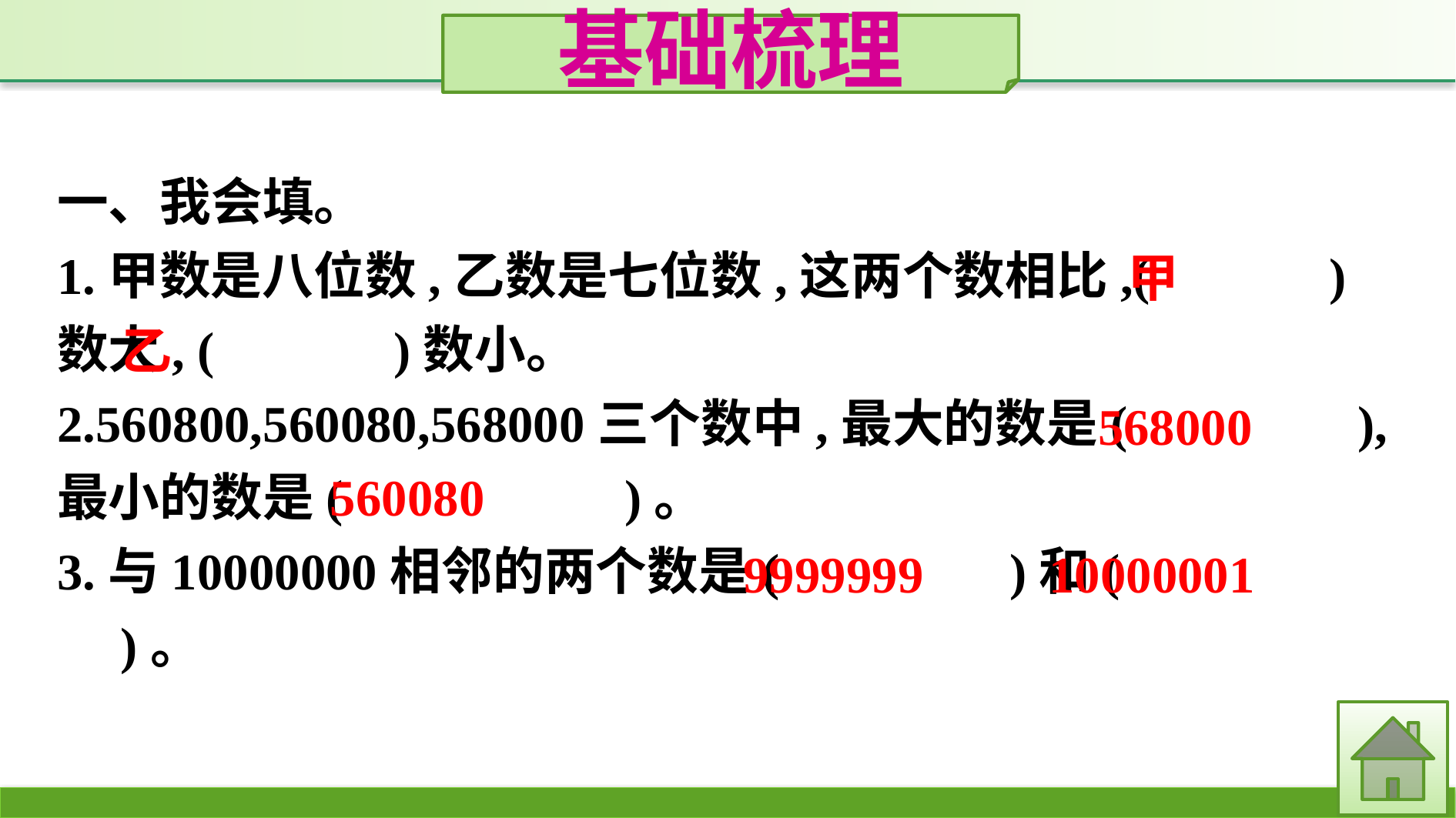

基础梳理
一、我会填。
1.甲数是八位数,乙数是七位数,这两个数相比,(　　　)数大, (　　　)数小。
2.560800,560080,568000三个数中,最大的数是(　　　　),最小的数是(　　　　　)。
3.与10000000相邻的两个数是(　　　　)和(　　　　　)。
甲
乙
568000
560080
9999999
10000001